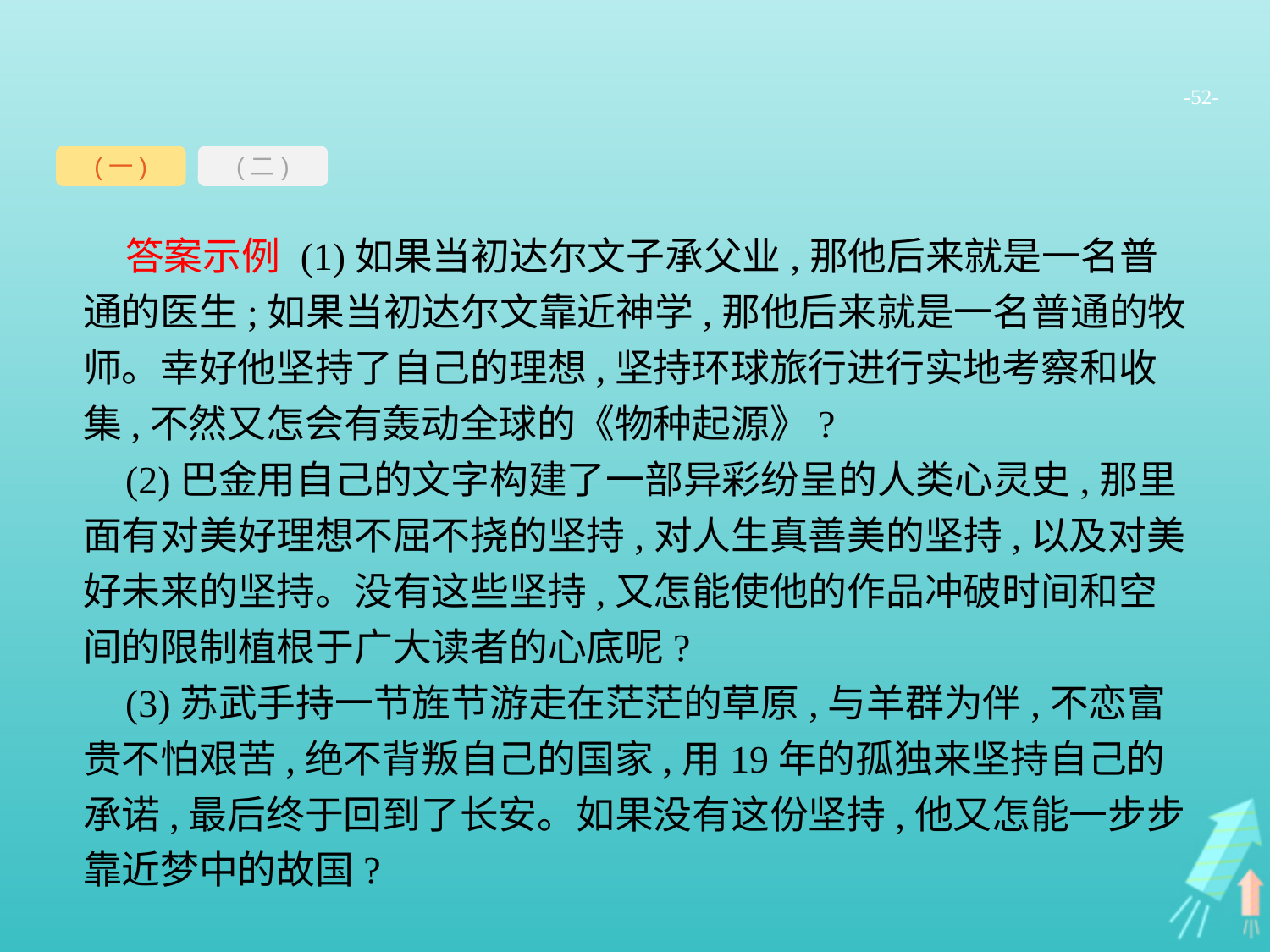

-52-
(一)
(二)
答案示例 (1)如果当初达尔文子承父业,那他后来就是一名普通的医生;如果当初达尔文靠近神学,那他后来就是一名普通的牧师。幸好他坚持了自己的理想,坚持环球旅行进行实地考察和收集,不然又怎会有轰动全球的《物种起源》?
(2)巴金用自己的文字构建了一部异彩纷呈的人类心灵史,那里面有对美好理想不屈不挠的坚持,对人生真善美的坚持,以及对美好未来的坚持。没有这些坚持,又怎能使他的作品冲破时间和空间的限制植根于广大读者的心底呢?
(3)苏武手持一节旌节游走在茫茫的草原,与羊群为伴,不恋富贵不怕艰苦,绝不背叛自己的国家,用19年的孤独来坚持自己的承诺,最后终于回到了长安。如果没有这份坚持,他又怎能一步步靠近梦中的故国?